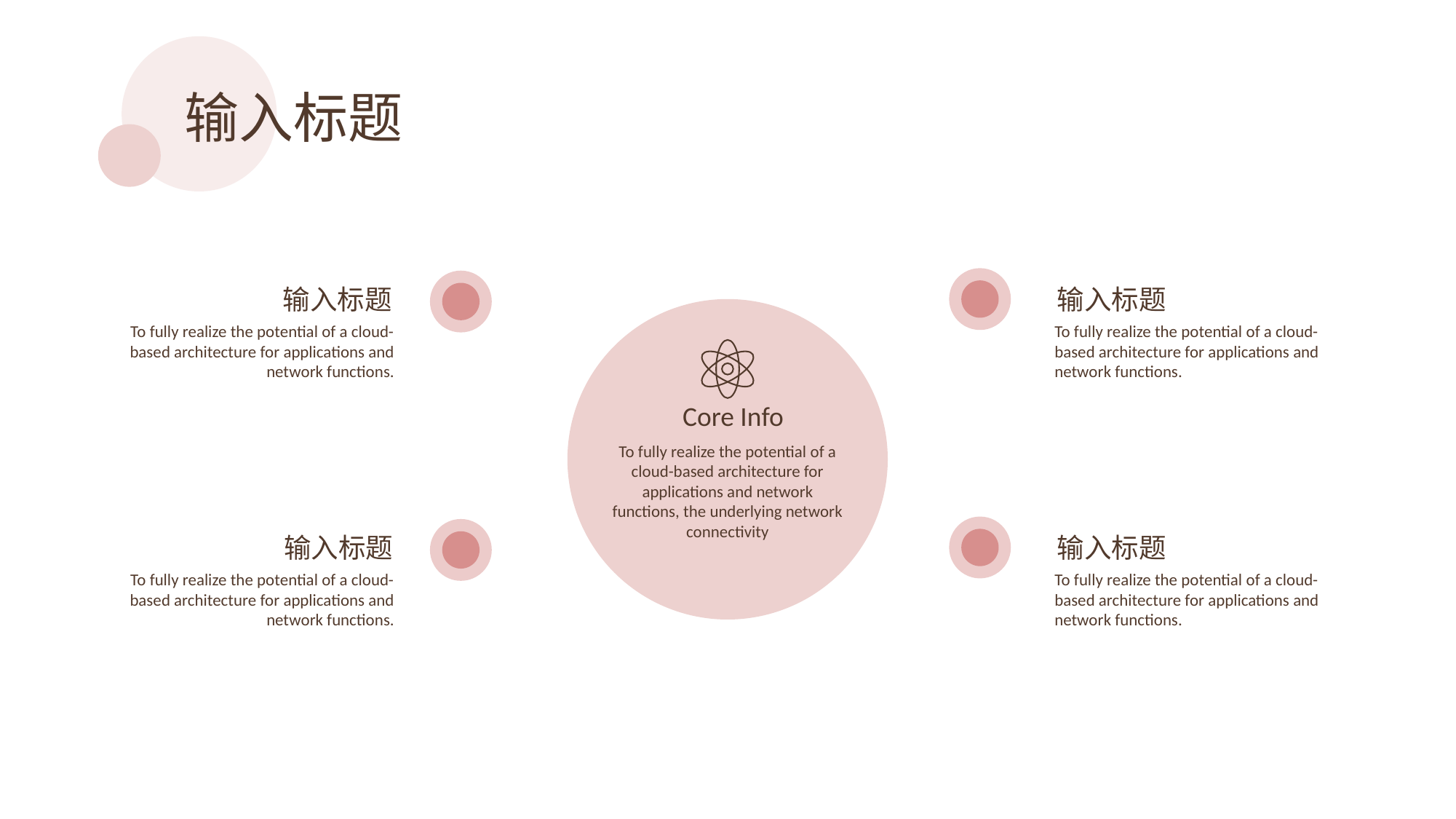

输入标题

输入标题
输入标题

To fully realize the potential of a cloud-based architecture for applications and network functions.
To fully realize the potential of a cloud-based architecture for applications and network functions.

Core Info
To fully realize the potential of a cloud-based architecture for applications and network functions, the underlying network connectivity

输入标题
输入标题
To fully realize the potential of a cloud-based architecture for applications and network functions.
To fully realize the potential of a cloud-based architecture for applications and network functions.